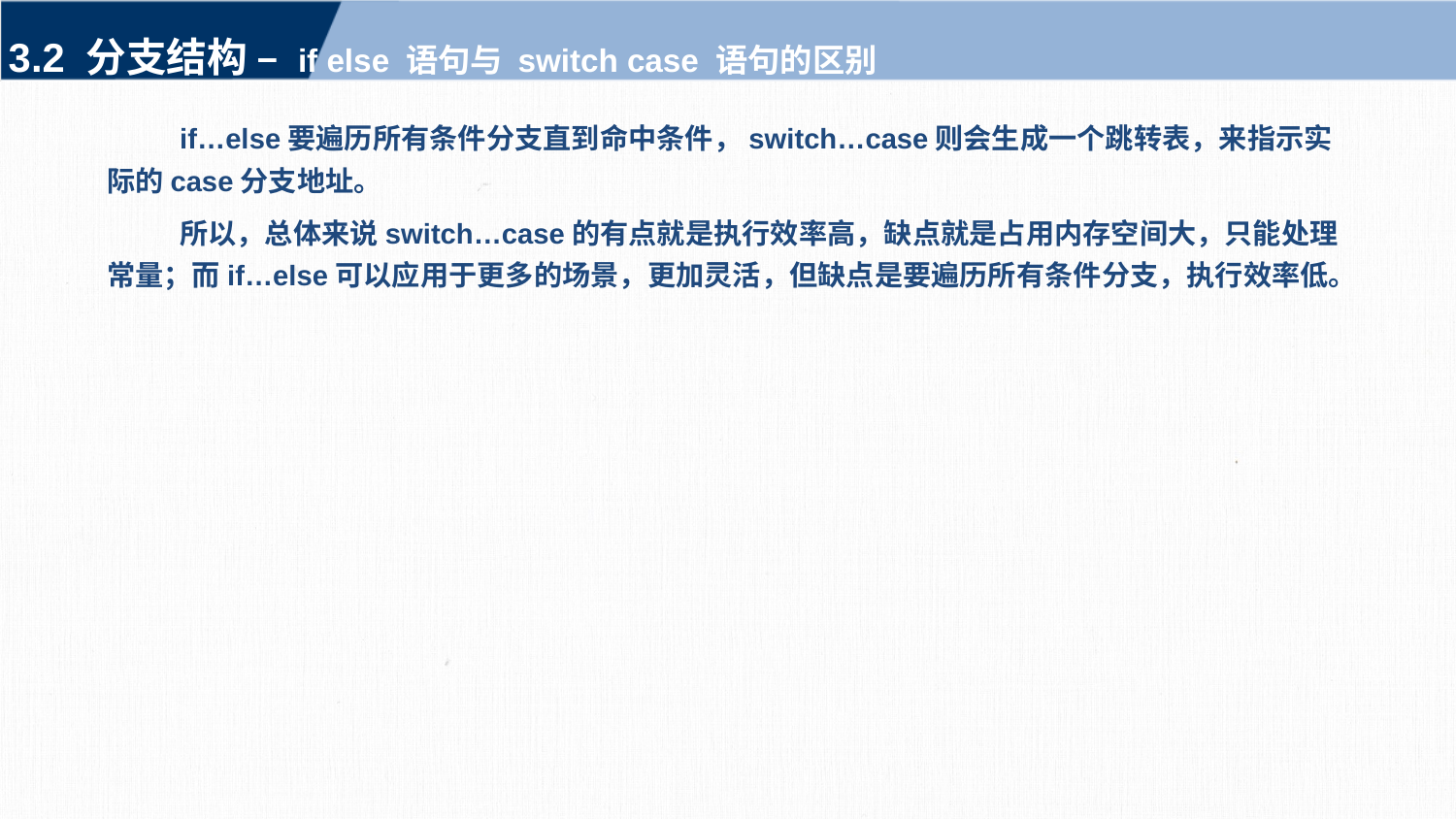

3.2 分支结构 – if else 语句与 switch case 语句的区别

if…else要遍历所有条件分支直到命中条件，switch…case则会生成一个跳转表，来指示实际的case分支地址。
所以，总体来说switch…case的有点就是执行效率高，缺点就是占用内存空间大，只能处理常量；而if…else可以应用于更多的场景，更加灵活，但缺点是要遍历所有条件分支，执行效率低。